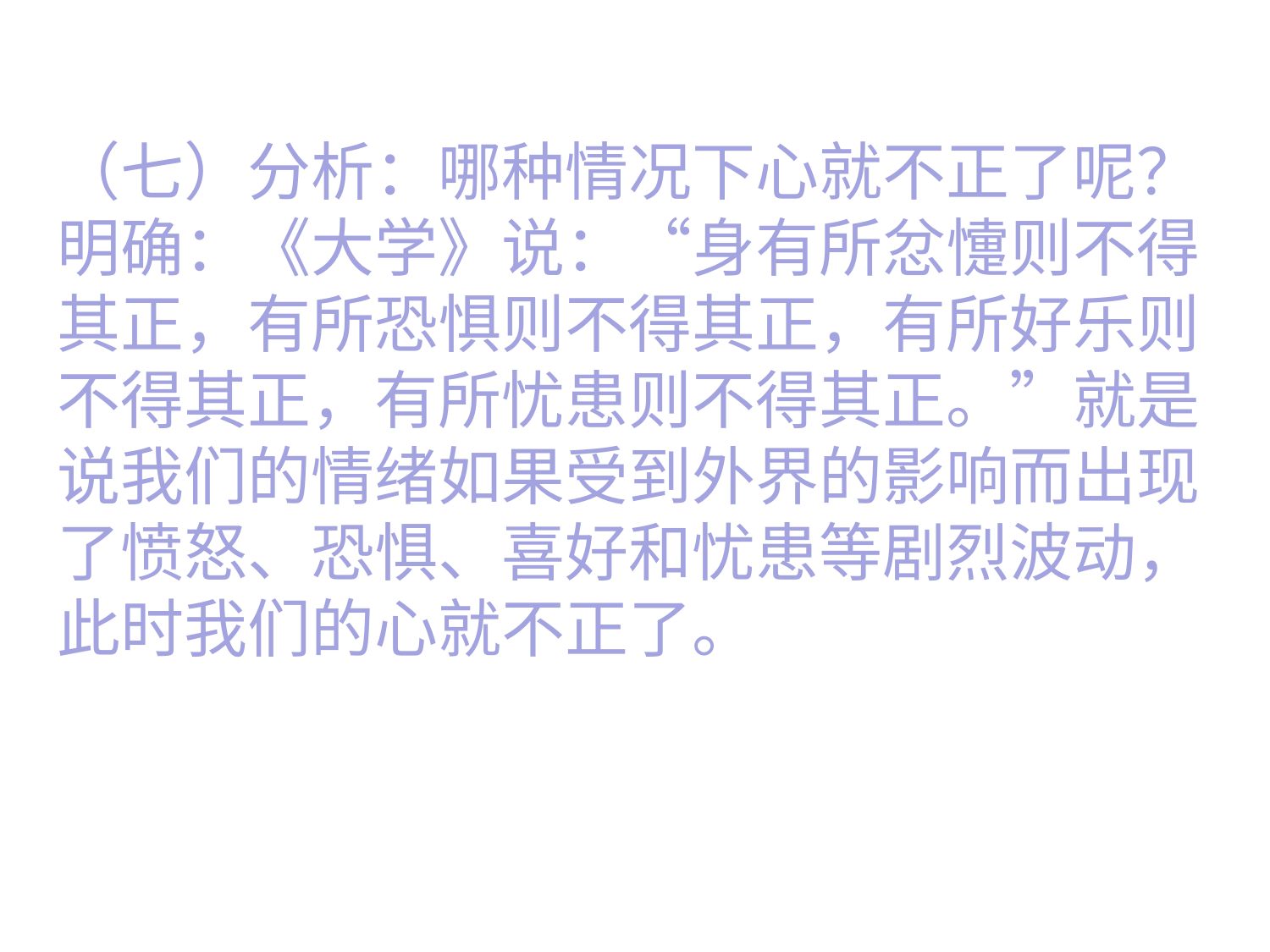

（七）分析：哪种情况下心就不正了呢？ 明确：《大学》说：“身有所忿懥则不得其正，有所恐惧则不得其正，有所好乐则不得其正，有所忧患则不得其正。”就是说我们的情绪如果受到外界的影响而出现了愤怒、恐惧、喜好和忧患等剧烈波动，此时我们的心就不正了。